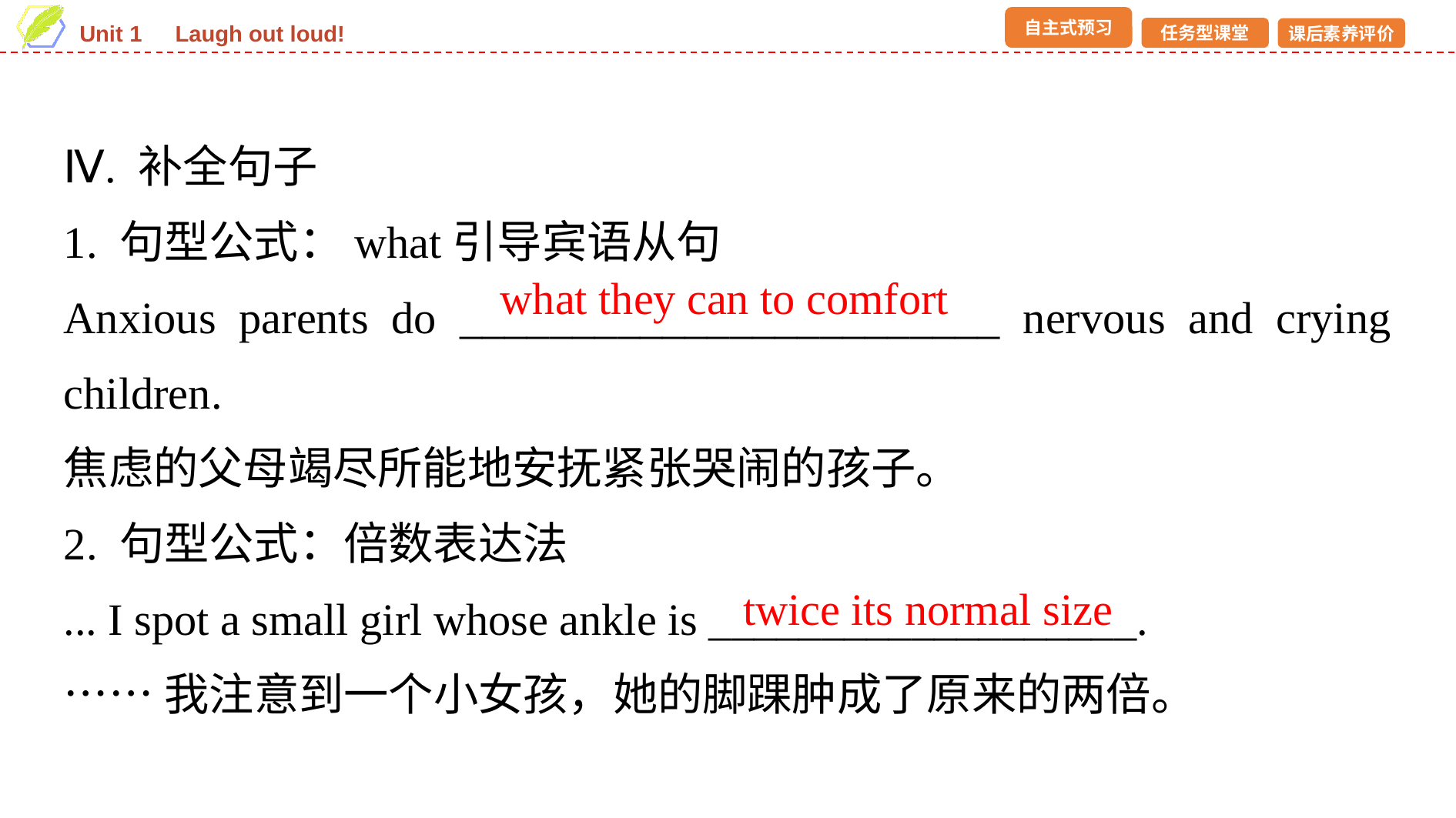

Ⅳ. 补全句子
1. 句型公式：what引导宾语从句
Anxious parents do ________________________ nervous and crying children.
焦虑的父母竭尽所能地安抚紧张哭闹的孩子。
2. 句型公式：倍数表达法
... I spot a small girl whose ankle is ___________________.
……我注意到一个小女孩，她的脚踝肿成了原来的两倍。
what they can to comfort
 twice its normal size